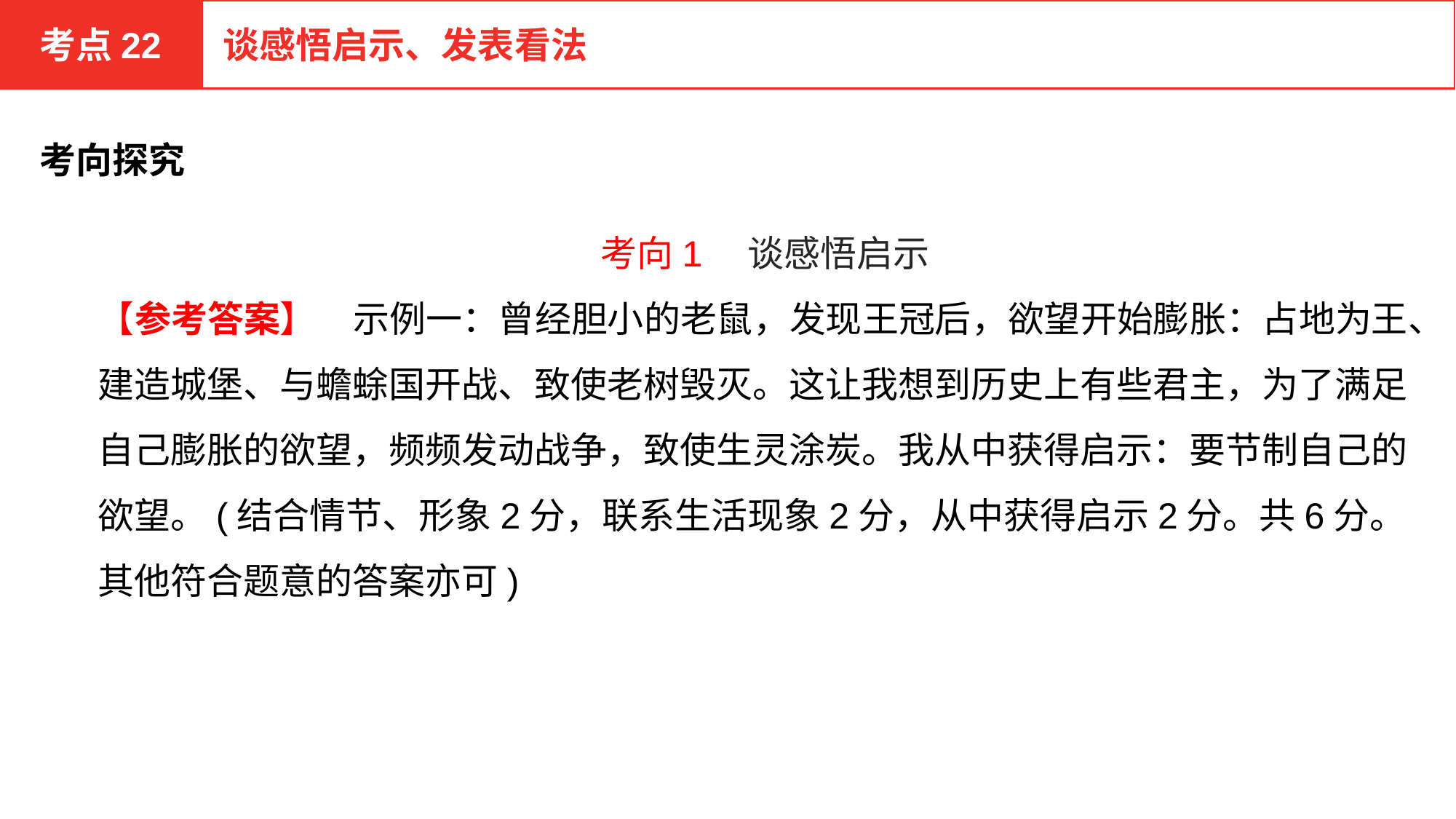

考点22
谈感悟启示、发表看法
考向探究

考向1　谈感悟启示
【参考答案】　示例一：曾经胆小的老鼠，发现王冠后，欲望开始膨胀：占地为王、建造城堡、与蟾蜍国开战、致使老树毁灭。这让我想到历史上有些君主，为了满足自己膨胀的欲望，频频发动战争，致使生灵涂炭。我从中获得启示：要节制自己的欲望。(结合情节、形象2分，联系生活现象2分，从中获得启示2分。共6分。其他符合题意的答案亦可)